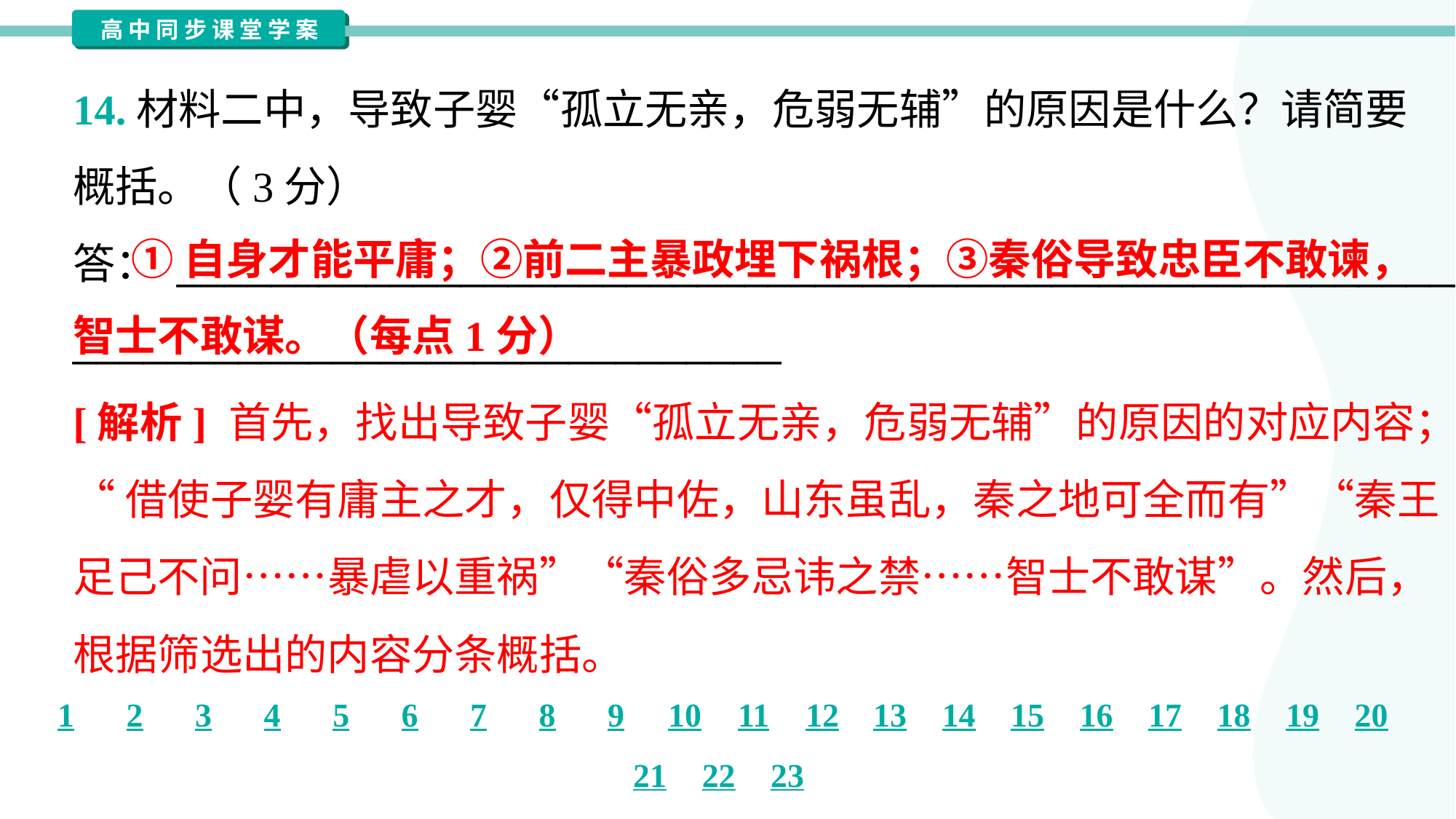

14.材料二中，导致子婴“孤立无亲，危弱无辅”的原因是什么？请简要
概括。（3分）
答： ________________________________________________________
______________________________
      ①自身才能平庸；②前二主暴政埋下祸根；③秦俗导致忠臣不敢谏，智士不敢谋。（每点1分）
[解析] 首先，找出导致子婴“孤立无亲，危弱无辅”的原因的对应内容；
“借使子婴有庸主之才，仅得中佐，山东虽乱，秦之地可全而有”“秦王
足己不问……暴虐以重祸”“秦俗多忌讳之禁……智士不敢谋”。然后，
根据筛选出的内容分条概括。